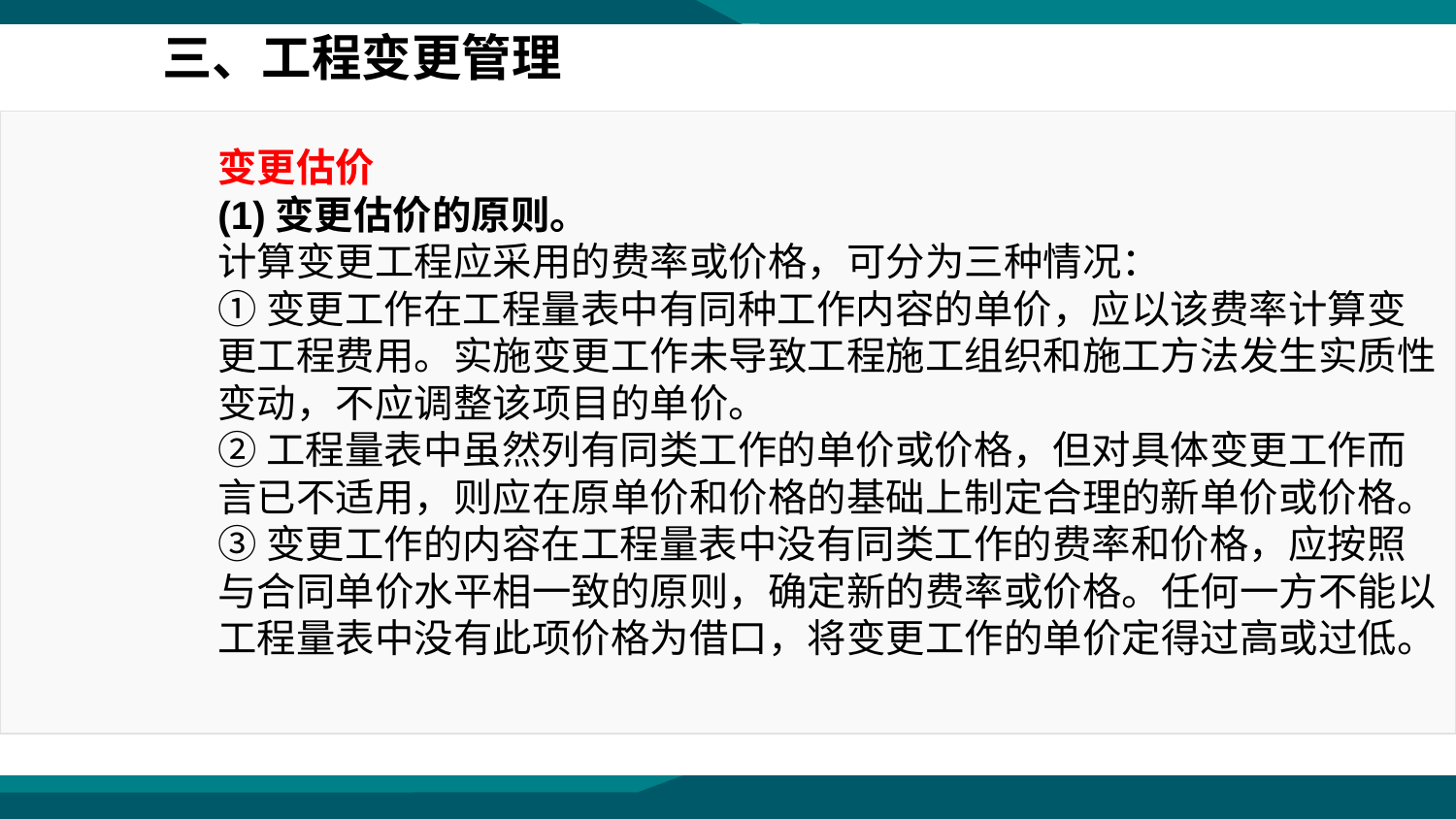

三、工程变更管理
变更估价
(1)变更估价的原则。
计算变更工程应采用的费率或价格，可分为三种情况：
①变更工作在工程量表中有同种工作内容的单价，应以该费率计算变更工程费用。实施变更工作未导致工程施工组织和施工方法发生实质性变动，不应调整该项目的单价。
②工程量表中虽然列有同类工作的单价或价格，但对具体变更工作而言已不适用，则应在原单价和价格的基础上制定合理的新单价或价格。
③变更工作的内容在工程量表中没有同类工作的费率和价格，应按照与合同单价水平相一致的原则，确定新的费率或价格。任何一方不能以工程量表中没有此项价格为借口，将变更工作的单价定得过高或过低。